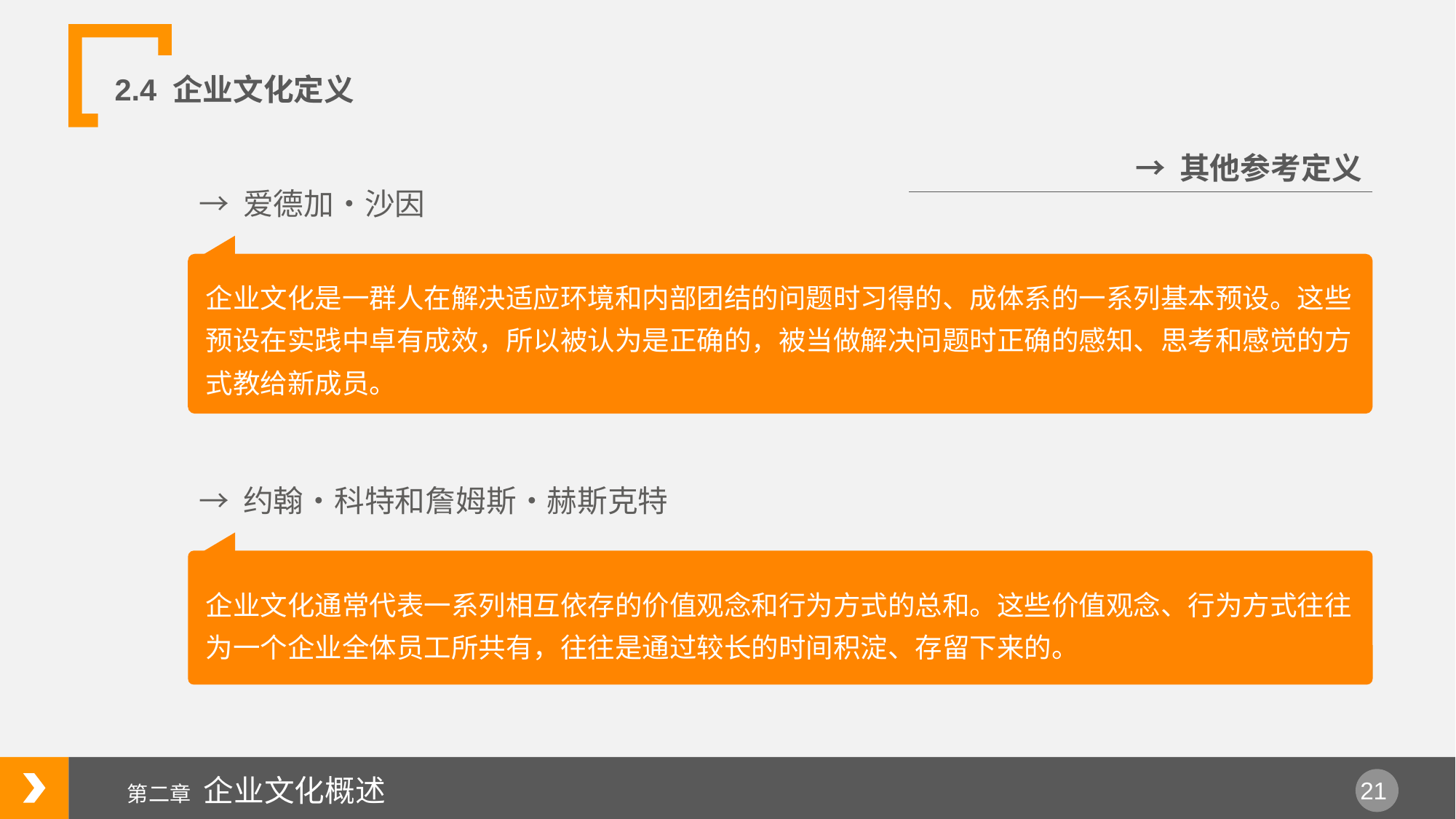

2.4 企业文化定义
→ 其他参考定义
→ 爱德加•沙因

企业文化是一群人在解决适应环境和内部团结的问题时习得的、成体系的一系列基本预设。这些预设在实践中卓有成效，所以被认为是正确的，被当做解决问题时正确的感知、思考和感觉的方式教给新成员。
→ 约翰•科特和詹姆斯•赫斯克特

企业文化通常代表一系列相互依存的价值观念和行为方式的总和。这些价值观念、行为方式往往为一个企业全体员工所共有，往往是通过较长的时间积淀、存留下来的。